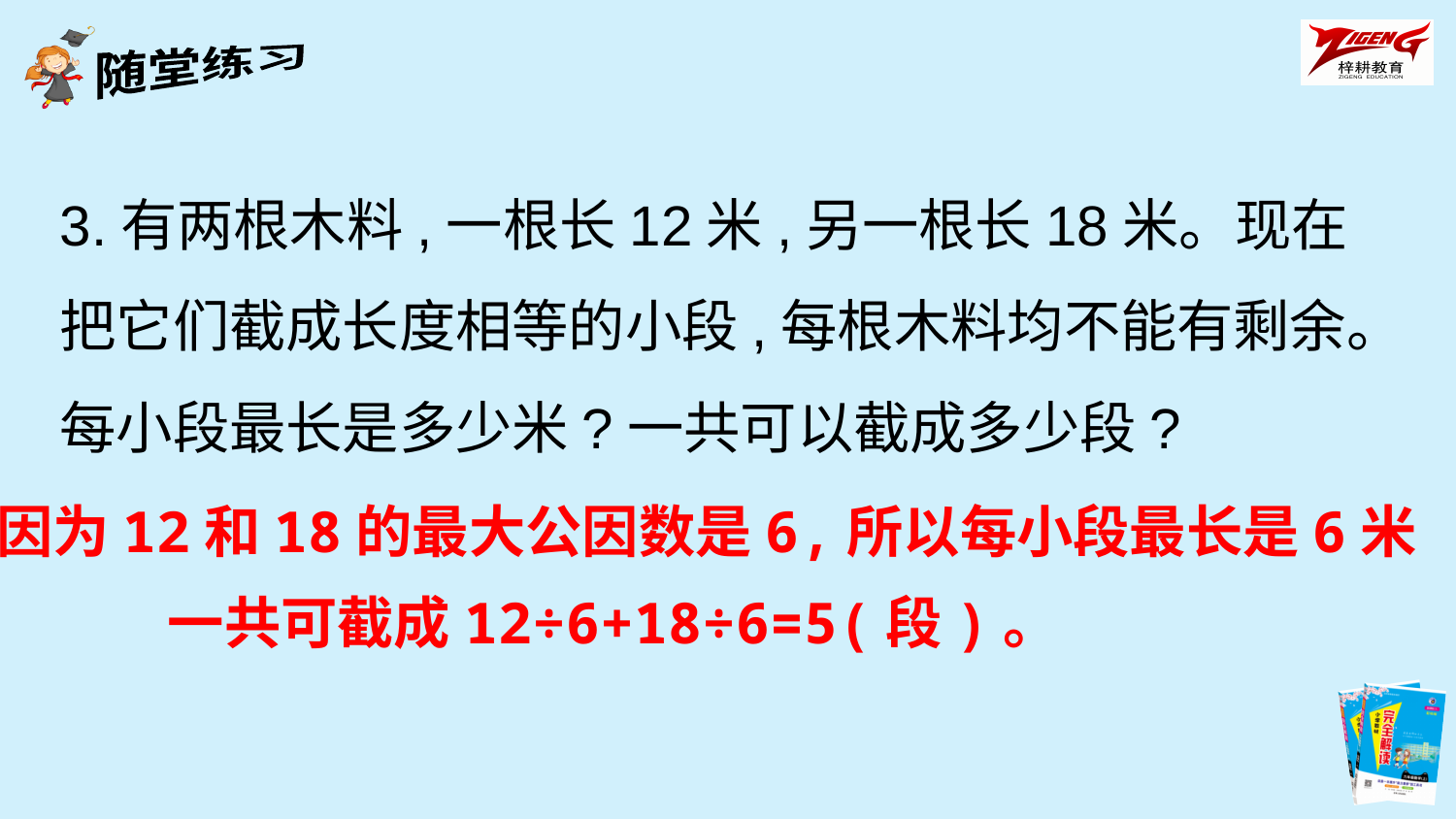

3.有两根木料,一根长12米,另一根长18米。现在把它们截成长度相等的小段,每根木料均不能有剩余。每小段最长是多少米?一共可以截成多少段?
因为12和18的最大公因数是6,所以每小段最长是6米
一共可截成12÷6+18÷6=5(段)。